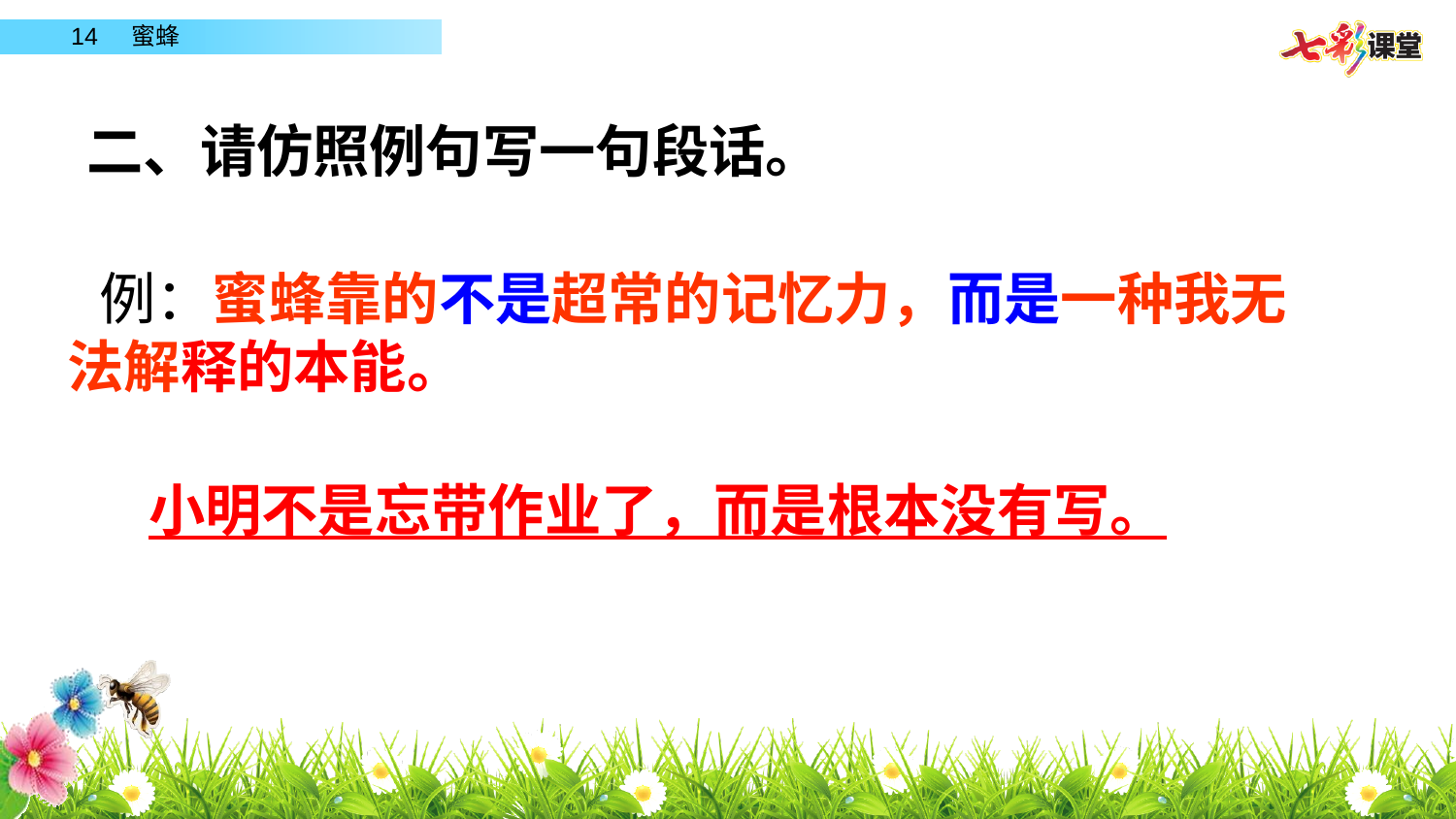

二、请仿照例句写一句段话。
例：蜜蜂靠的不是超常的记忆力，而是一种我无法解释的本能。
    小明不是忘带作业了，而是根本没有写。